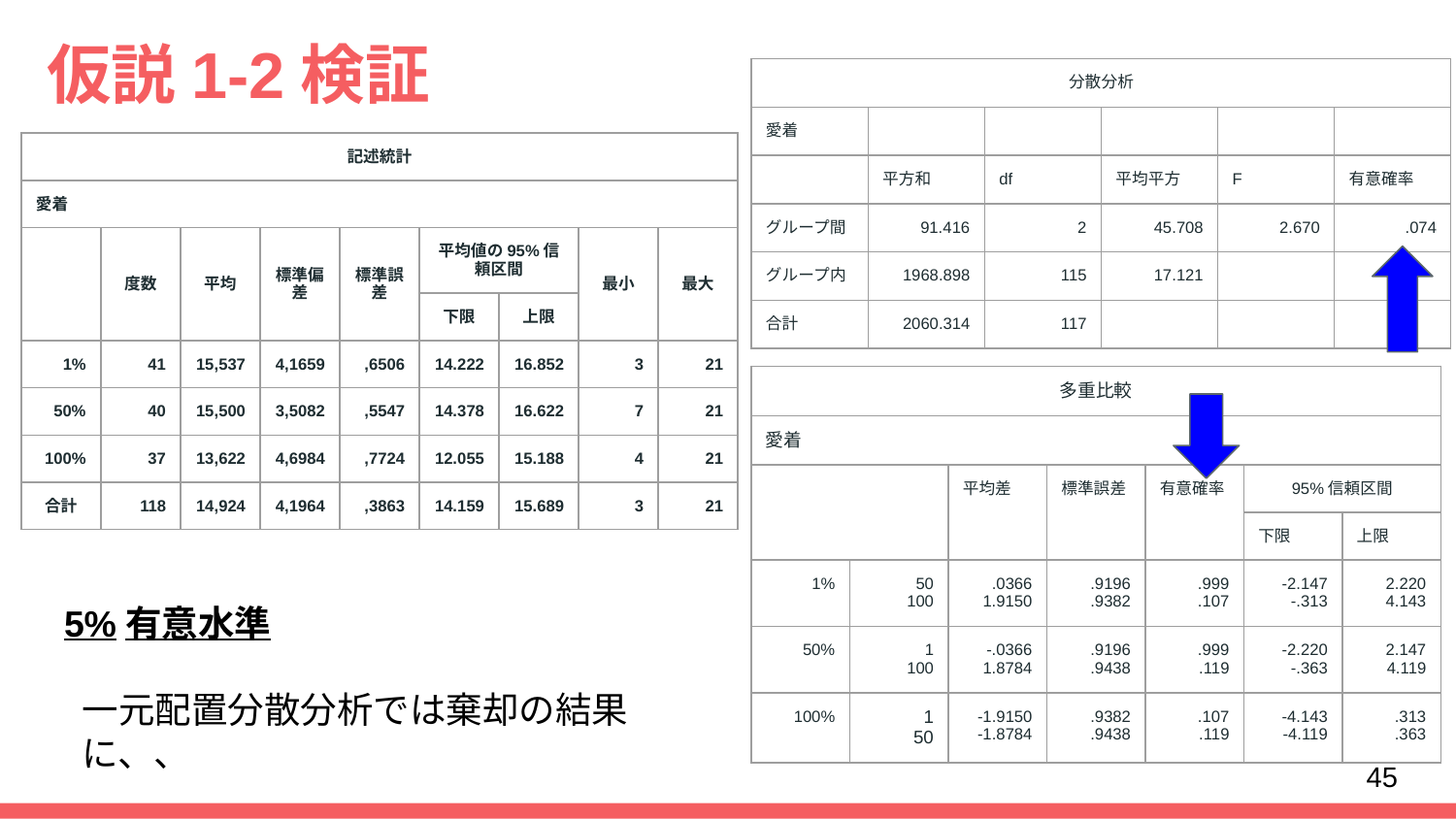

# 仮説1-2検証
| 分散分析 |  |  |  |  |  |
| --- | --- | --- | --- | --- | --- |
| 愛着 |  |  |  |  |  |
|  | 平方和 | df | 平均平方 | F | 有意確率 |
| グループ間 | 91.416 | 2 | 45.708 | 2.670 | .074 |
| グループ内 | 1968.898 | 115 | 17.121 |  |  |
| 合計 | 2060.314 | 117 |  |  |  |
| 記述統計 |  |  |  |  |  |  |  |  |
| --- | --- | --- | --- | --- | --- | --- | --- | --- |
| 愛着 |  |  |  |  |  |  |  |  |
|  | 度数 | 平均 | 標準偏差 | 標準誤差 | 平均値の95%信頼区間 |  | 最小 | 最大 |
|  |  |  |  |  | 下限 | 上限 |  |  |
| 1% | 41 | 15,537 | 4,1659 | ,6506 | 14.222 | 16.852 | 3 | 21 |
| 50% | 40 | 15,500 | 3,5082 | ,5547 | 14.378 | 16.622 | 7 | 21 |
| 100% | 37 | 13,622 | 4,6984 | ,7724 | 12.055 | 15.188 | 4 | 21 |
| 合計 | 118 | 14,924 | 4,1964 | ,3863 | 14.159 | 15.689 | 3 | 21 |

5%有意水準

| 多重比較 |  |  |  |  |  |  |
| --- | --- | --- | --- | --- | --- | --- |
| 愛着 |  |  |  |  |  |  |
|  |  | 平均差 | 標準誤差 | 有意確率 | 95%信頼区間 |  |
|  |  |  |  |  | 下限 | 上限 |
| 1% | 50 100 | .0366 1.9150 | .9196 .9382 | .999 .107 | -2.147 -.313 | 2.220 4.143 |
| 50% | 1 100 | -.0366 1.8784 | .9196 .9438 | .999 .119 | -2.220 -.363 | 2.147 4.119 |
| 100% | 1 50 | -1.9150 -1.8784 | .9382 .9438 | .107 .119 | -4.143 -4.119 | .313 .363 |

一元配置分散分析では棄却の結果に、、
45